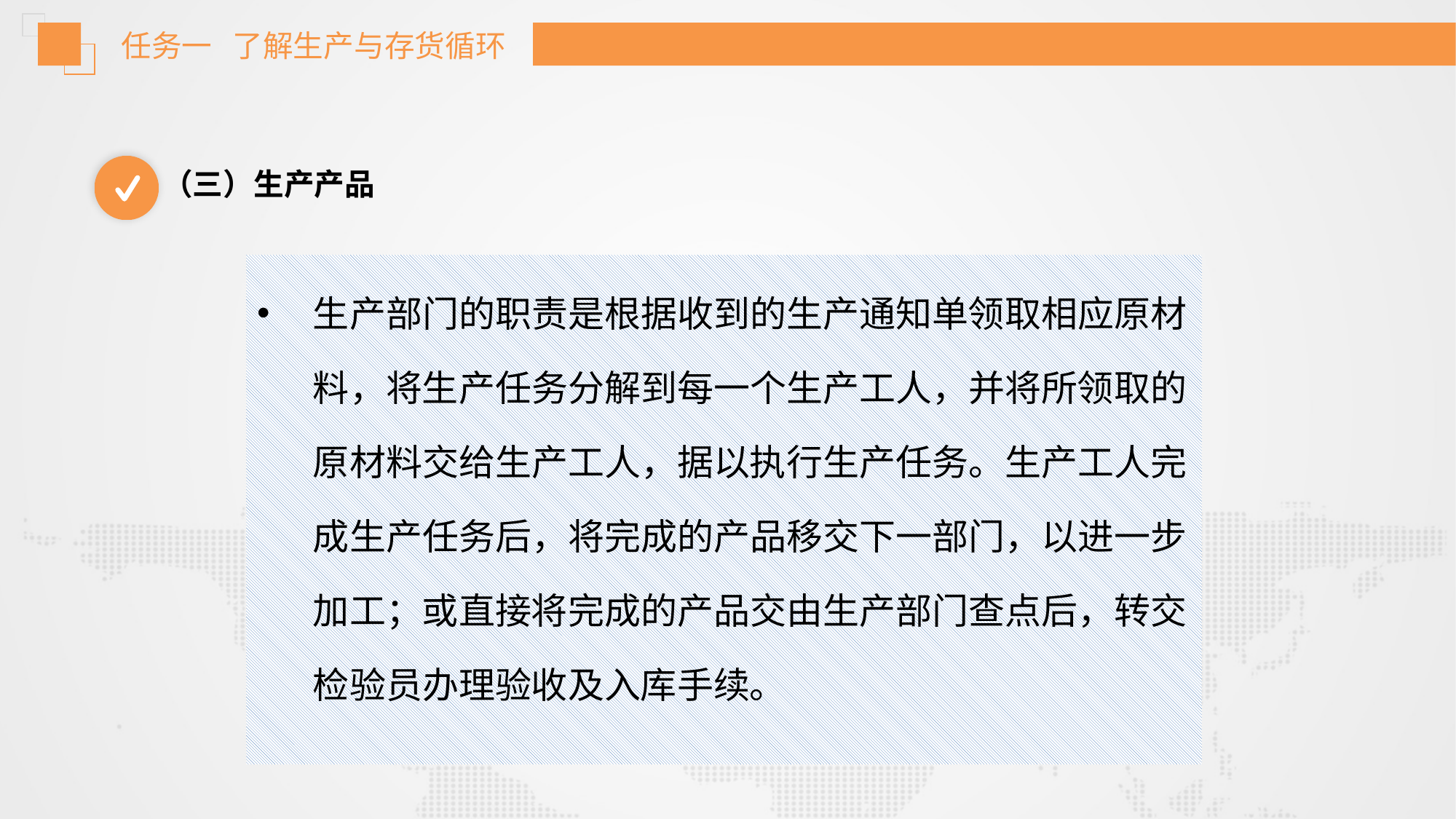

任务一   了解生产与存货循环

（三）生产产品

生产部门的职责是根据收到的生产通知单领取相应原材料，将生产任务分解到每一个生产工人，并将所领取的原材料交给生产工人，据以执行生产任务。生产工人完成生产任务后，将完成的产品移交下一部门，以进一步加工；或直接将完成的产品交由生产部门查点后，转交检验员办理验收及入库手续。